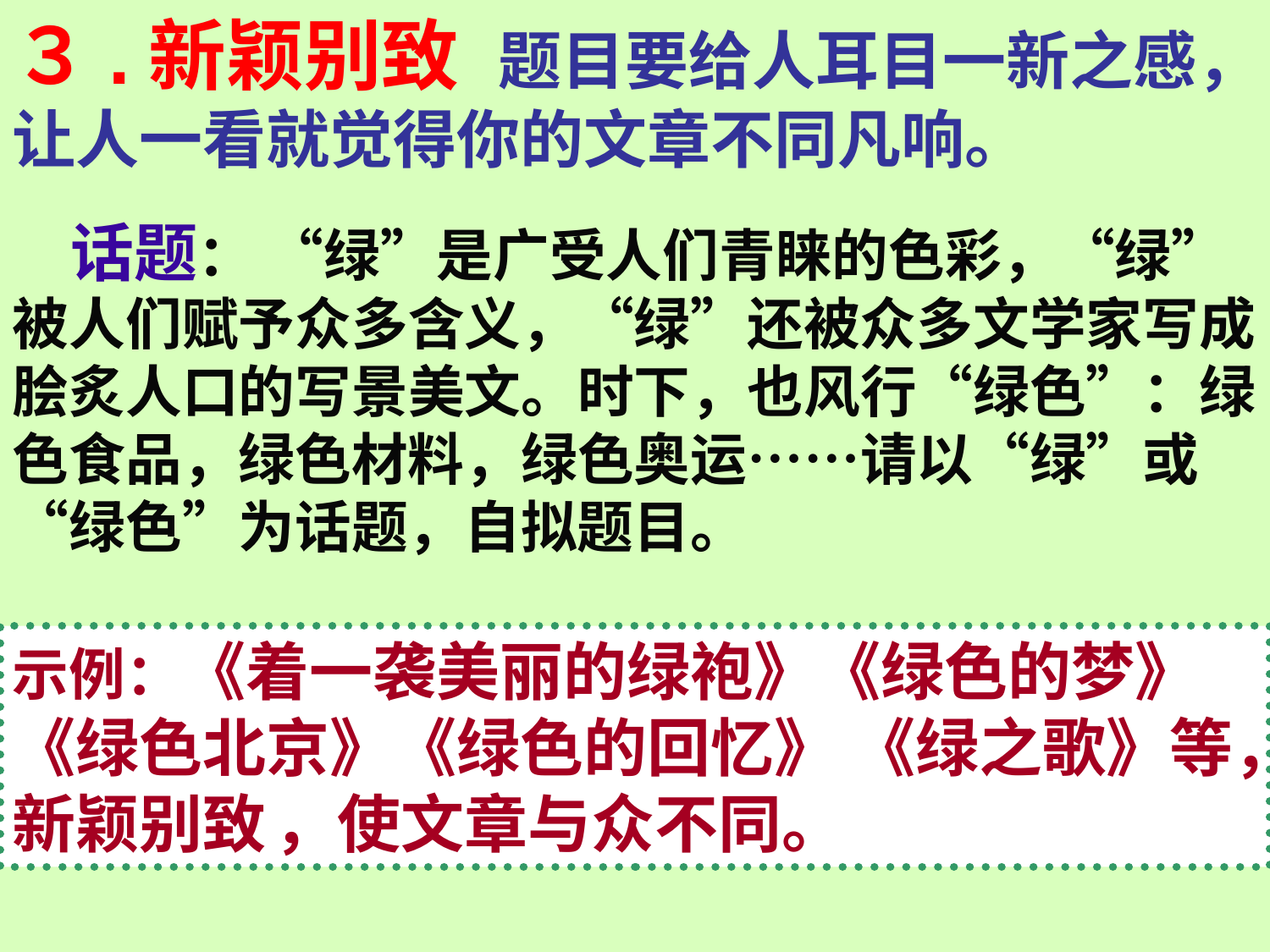

３.新颖别致 　题目要给人耳目一新之感，让人一看就觉得你的文章不同凡响。
   话题： “绿”是广受人们青睐的色彩，“绿”被人们赋予众多含义，“绿”还被众多文学家写成脍炙人口的写景美文。时下，也风行“绿色”：绿色食品，绿色材料，绿色奥运……请以“绿”或“绿色”为话题，自拟题目。
示例：《着一袭美丽的绿袍》《绿色的梦》《绿色北京》《绿色的回忆》 《绿之歌》等，新颖别致 ，使文章与众不同。